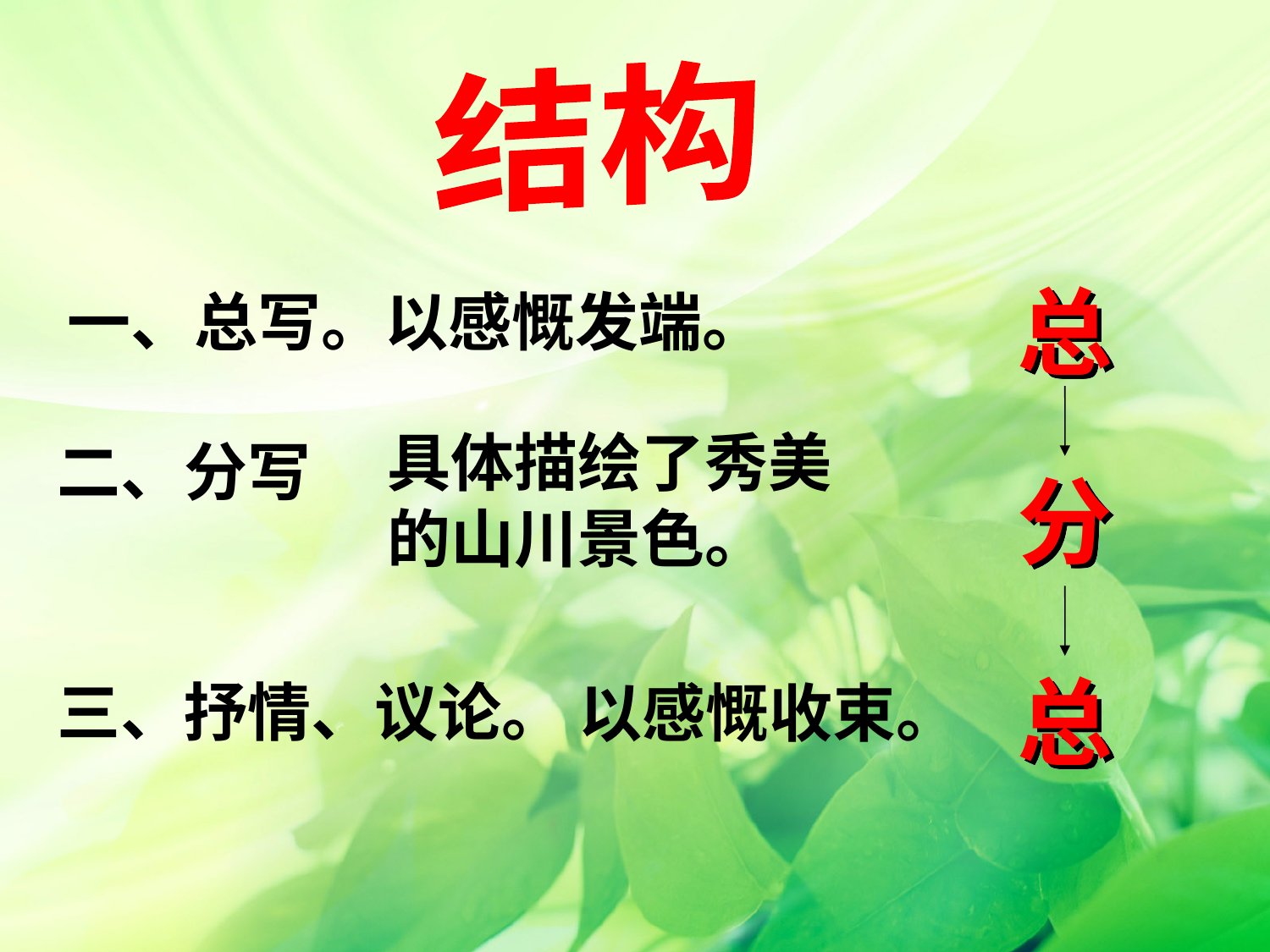

结构
总
一、总写。以感慨发端。

具体描绘了秀美的山川景色。
二、分写
分

总
三、抒情、议论。
以感慨收束。